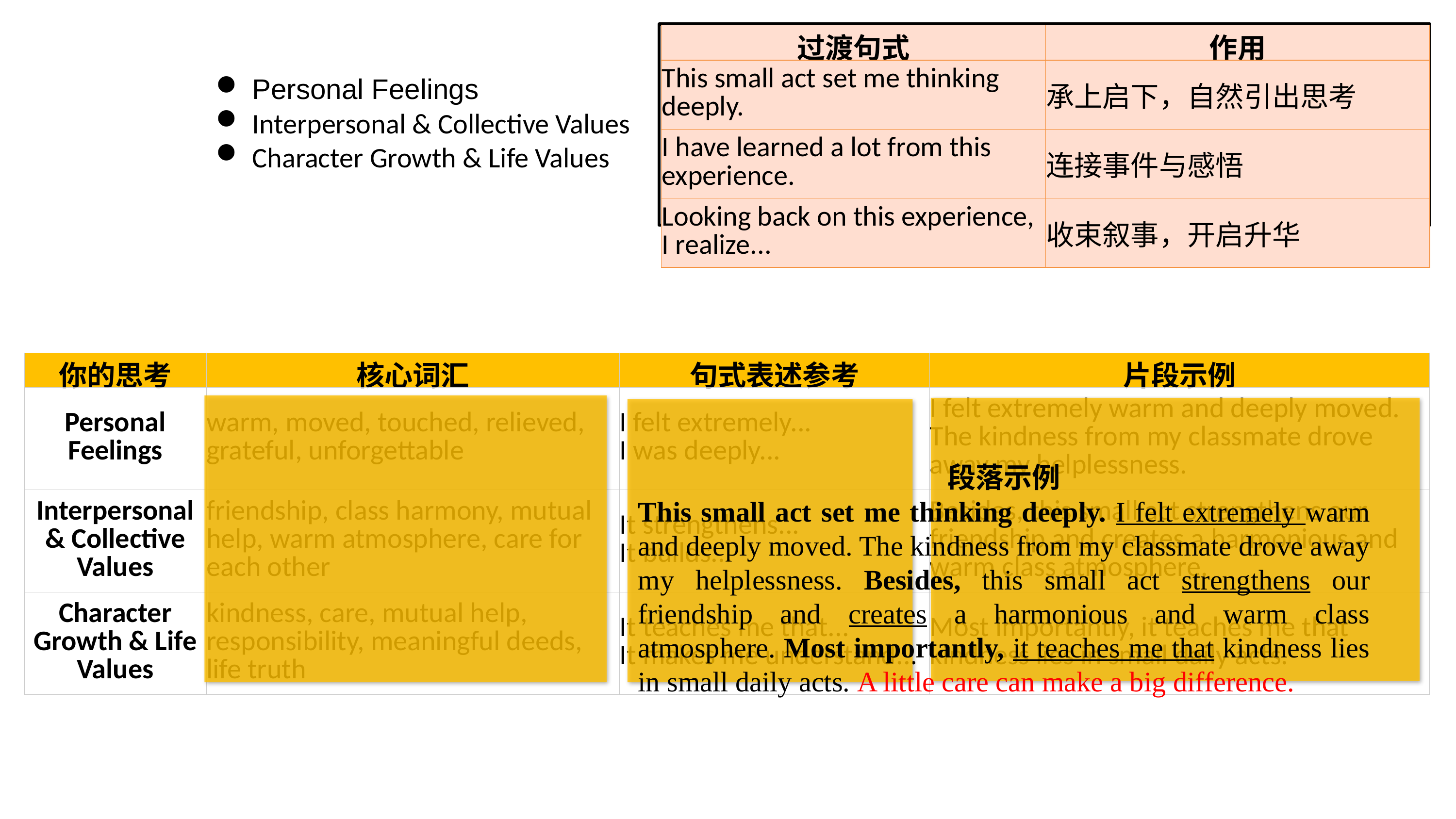

【台州二模】请你写一篇短文向校英文报“A Small Act Warms My Heart”栏目投稿，分享一件校园暖心事件，内容包括：
(1)暖心事件；
(2)你的思考。
| 过渡句式 | 作用 |
| --- | --- |
| This small act set me thinking deeply. | 承上启下，自然引出思考 |
| I have learned a lot from this experience. | 连接事件与感悟 |
| Looking back on this experience, I realize... | 收束叙事，开启升华 |
Personal Feelings
Interpersonal & Collective Values
Character Growth & Life Values
| 你的思考 | 核心词汇 | 句式表述参考 | 片段示例 |
| --- | --- | --- | --- |
| Personal Feelings | warm, moved, touched, relieved, grateful, unforgettable | I felt extremely... I was deeply... | I felt extremely warm and deeply moved. The kindness from my classmate drove away my helplessness. |
| Interpersonal & Collective Values | friendship, class harmony, mutual help, warm atmosphere, care for each other | It strengthens... It builds... | Besides, this small act strengthens our friendship and creates a harmonious and warm class atmosphere. |
| Character Growth & Life Values | kindness, care, mutual help, responsibility, meaningful deeds, life truth | It teaches me that... It makes me understand... | Most importantly, it teaches me that kindness lies in small daily acts. |

段落示例
This small act set me thinking deeply. I felt extremely warm and deeply moved. The kindness from my classmate drove away my helplessness. Besides, this small act strengthens our friendship and creates a harmonious and warm class atmosphere. Most importantly, it teaches me that kindness lies in small daily acts. A little care can make a big difference.